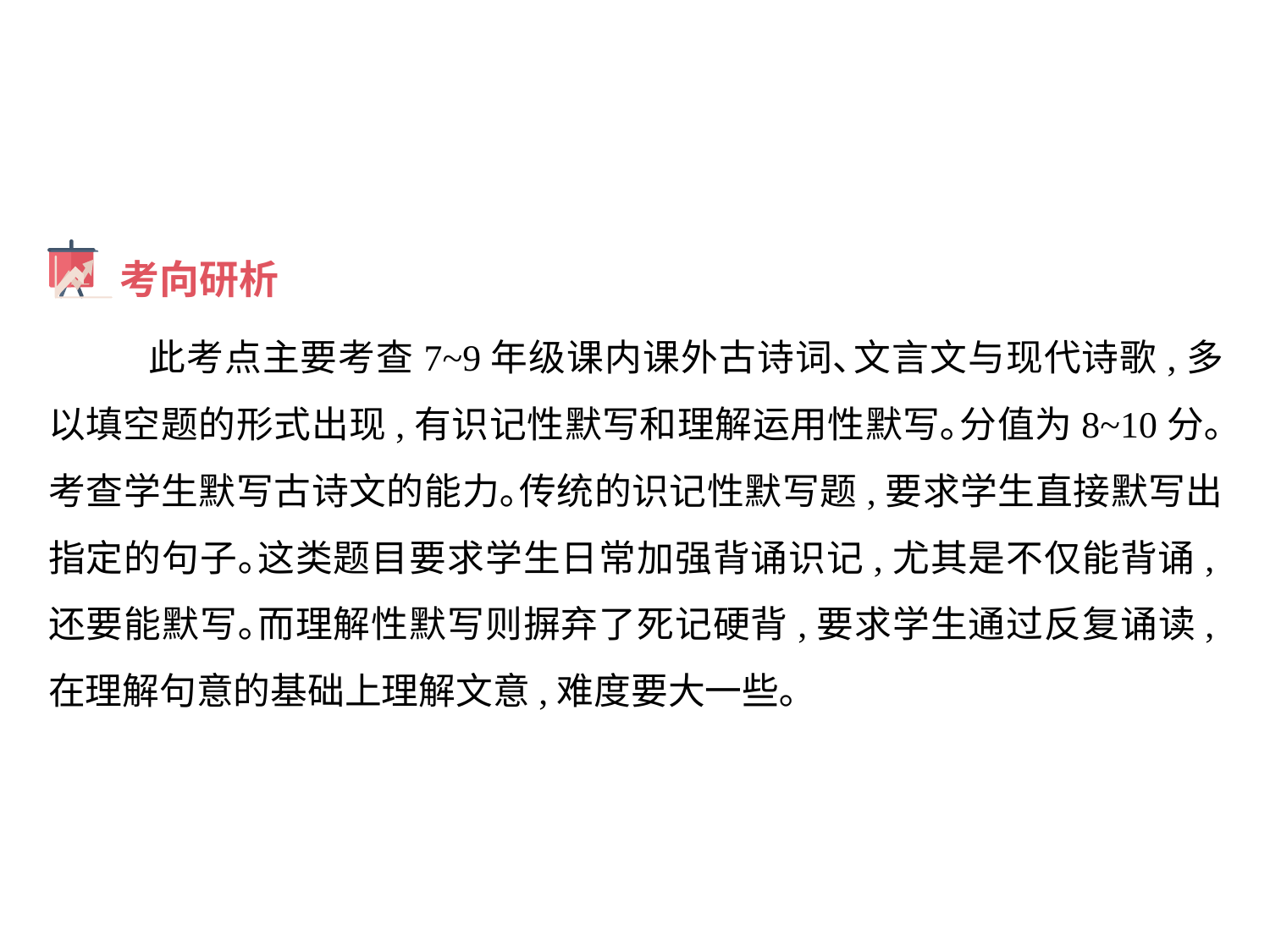

考向研析

此考点主要考查7~9年级课内课外古诗词､文言文与现代诗歌,多以填空题的形式出现,有识记性默写和理解运用性默写｡分值为8~10分｡考查学生默写古诗文的能力｡传统的识记性默写题,要求学生直接默写出指定的句子｡这类题目要求学生日常加强背诵识记,尤其是不仅能背诵,还要能默写｡而理解性默写则摒弃了死记硬背,要求学生通过反复诵读,在理解句意的基础上理解文意,难度要大一些｡